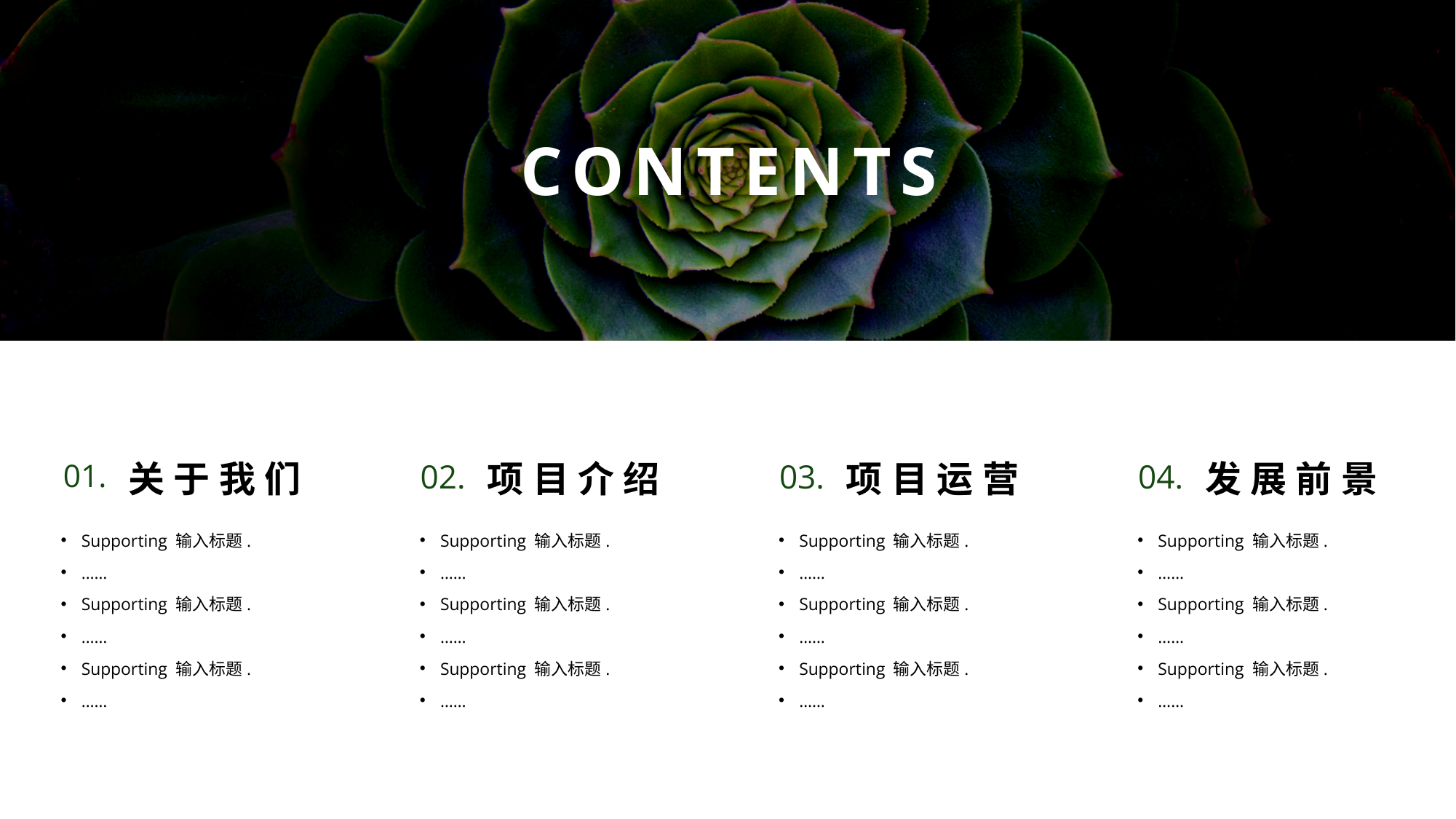

CONTENTS
01.
关于我们
Supporting 输入标题.
……
Supporting 输入标题.
……
Supporting 输入标题.
……
02.
项目介绍
Supporting 输入标题.
……
Supporting 输入标题.
……
Supporting 输入标题.
……
03.
项目运营
Supporting 输入标题.
……
Supporting 输入标题.
……
Supporting 输入标题.
……
04.
发展前景
Supporting 输入标题.
……
Supporting 输入标题.
……
Supporting 输入标题.
……